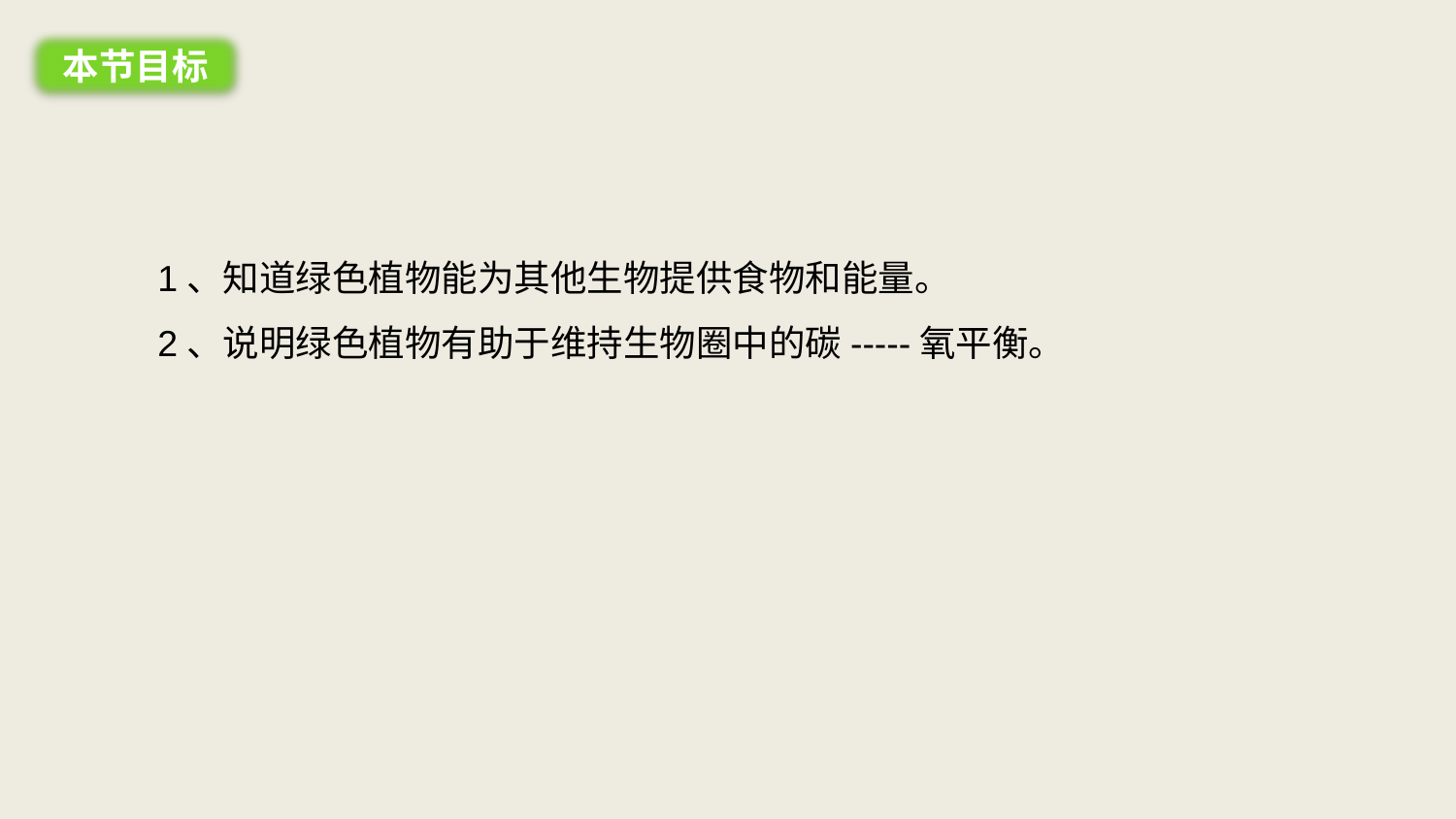

本节目标
1、知道绿色植物能为其他生物提供食物和能量。
2、说明绿色植物有助于维持生物圈中的碳-----氧平衡。